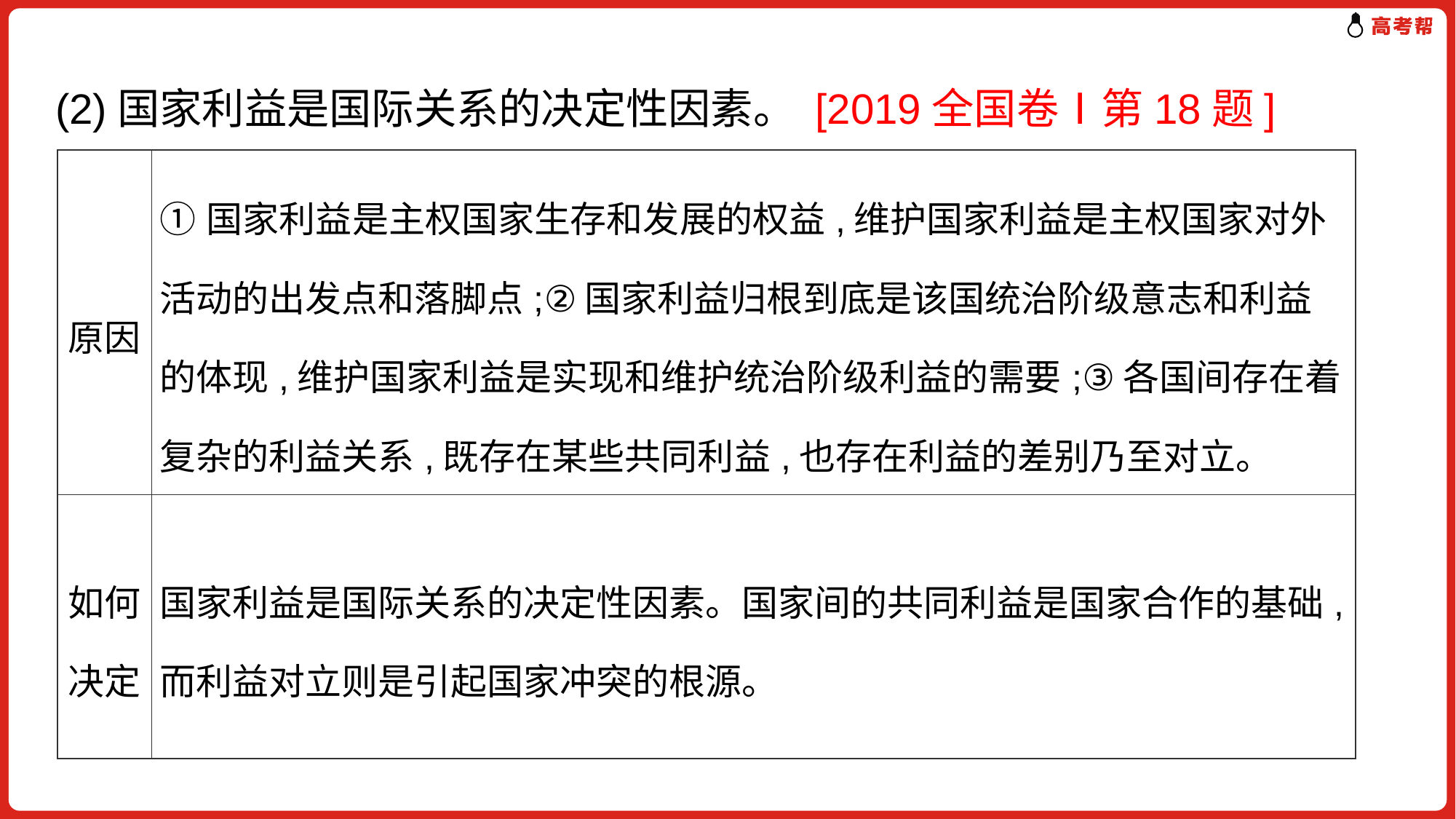

# (2)国家利益是国际关系的决定性因素。 [2019全国卷Ⅰ第18题]
| 原因 | ①国家利益是主权国家生存和发展的权益,维护国家利益是主权国家对外活动的出发点和落脚点;②国家利益归根到底是该国统治阶级意志和利益的体现,维护国家利益是实现和维护统治阶级利益的需要;③各国间存在着复杂的利益关系,既存在某些共同利益,也存在利益的差别乃至对立。 |
| --- | --- |
| 如何决定 | 国家利益是国际关系的决定性因素。国家间的共同利益是国家合作的基础,而利益对立则是引起国家冲突的根源。 |